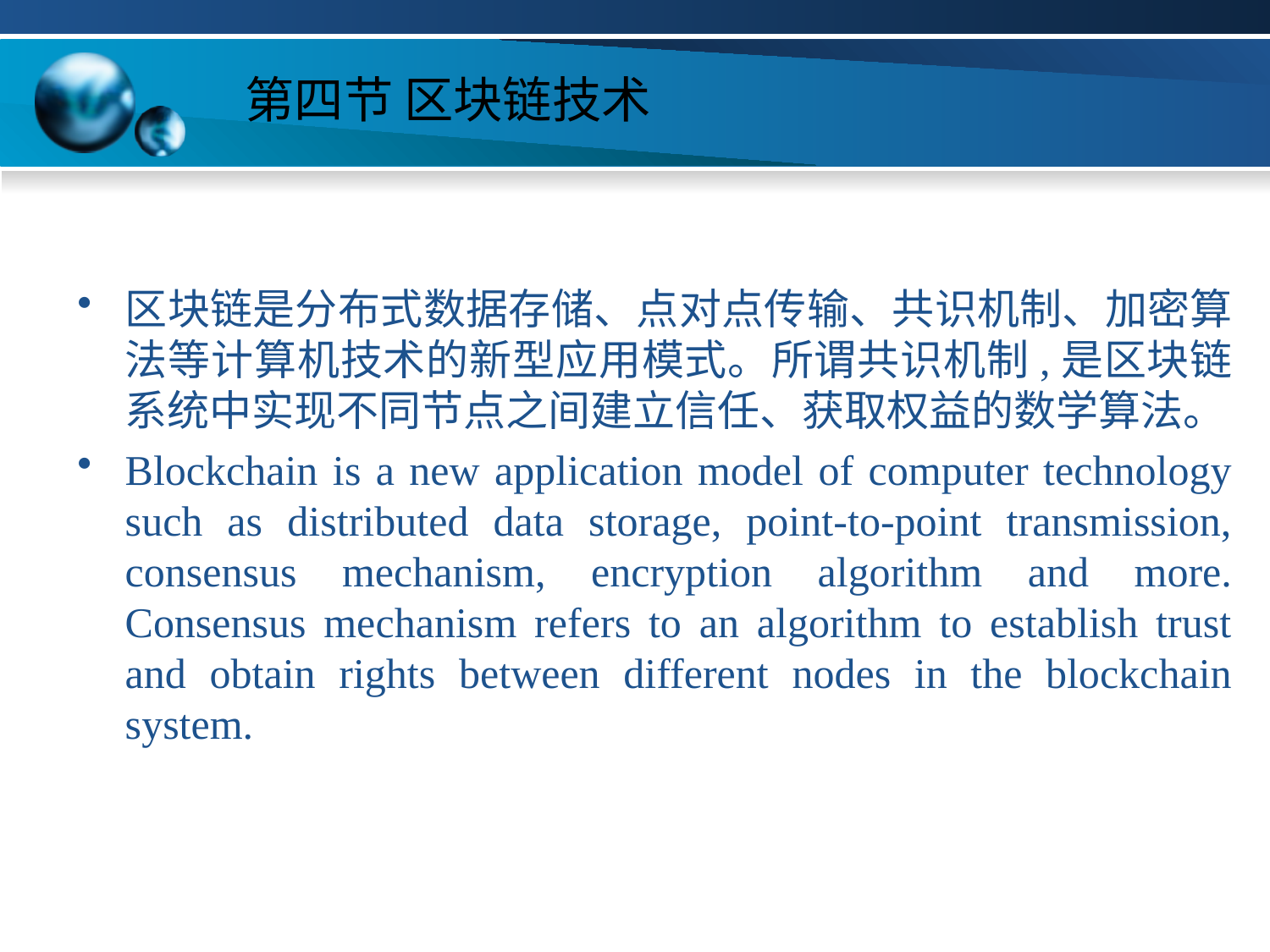

# 第四节 区块链技术
区块链是分布式数据存储、点对点传输、共识机制、加密算法等计算机技术的新型应用模式。所谓共识机制,是区块链系统中实现不同节点之间建立信任、获取权益的数学算法。
Blockchain is a new application model of computer technology such as distributed data storage, point-to-point transmission, consensus mechanism, encryption algorithm and more. Consensus mechanism refers to an algorithm to establish trust and obtain rights between different nodes in the blockchain system.